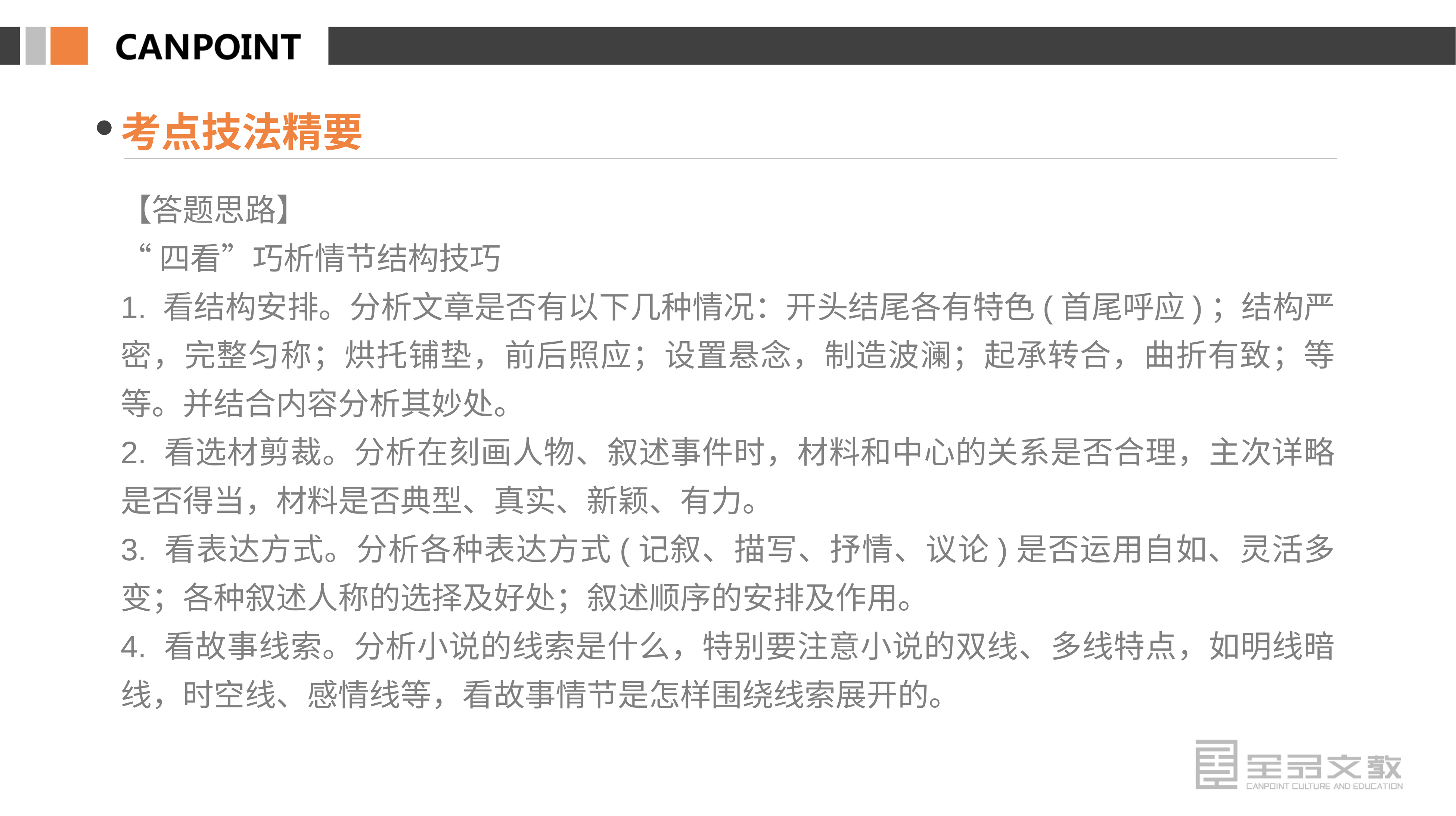

考点技法精要

【答题思路】
“四看”巧析情节结构技巧
1. 看结构安排。分析文章是否有以下几种情况：开头结尾各有特色(首尾呼应)；结构严密，完整匀称；烘托铺垫，前后照应；设置悬念，制造波澜；起承转合，曲折有致；等等。并结合内容分析其妙处。
2. 看选材剪裁。分析在刻画人物、叙述事件时，材料和中心的关系是否合理，主次详略是否得当，材料是否典型、真实、新颖、有力。
3. 看表达方式。分析各种表达方式(记叙、描写、抒情、议论)是否运用自如、灵活多变；各种叙述人称的选择及好处；叙述顺序的安排及作用。
4. 看故事线索。分析小说的线索是什么，特别要注意小说的双线、多线特点，如明线暗线，时空线、感情线等，看故事情节是怎样围绕线索展开的。